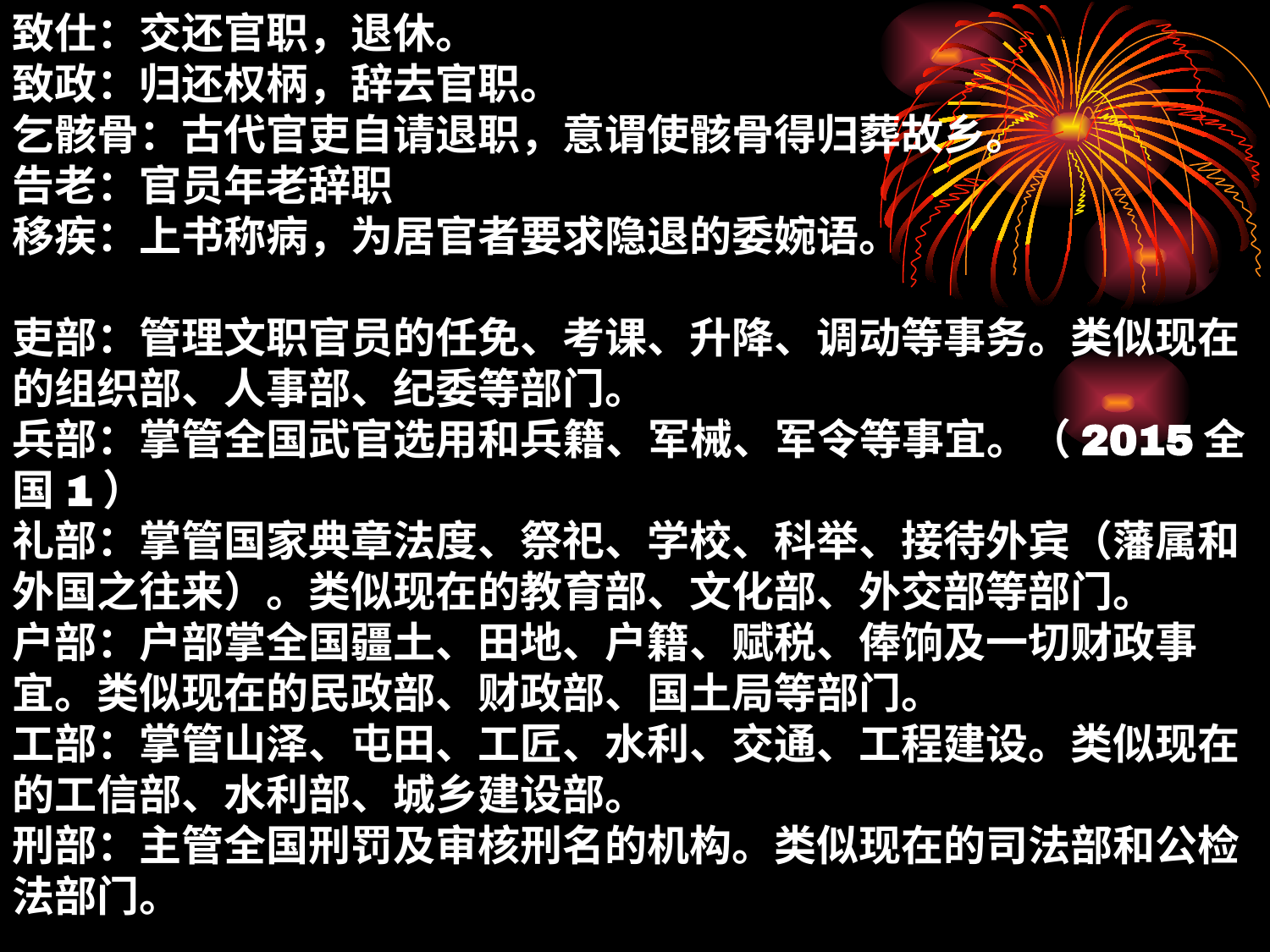

致仕：交还官职，退休。
致政：归还权柄，辞去官职。
乞骸骨：古代官吏自请退职，意谓使骸骨得归葬故乡。
告老：官员年老辞职
移疾：上书称病，为居官者要求隐退的委婉语。

吏部：管理文职官员的任免、考课、升降、调动等事务。类似现在的组织部、人事部、纪委等部门。
兵部：掌管全国武官选用和兵籍、军械、军令等事宜。（2015全国1）
礼部：掌管国家典章法度、祭祀、学校、科举、接待外宾（藩属和外国之往来）。类似现在的教育部、文化部、外交部等部门。
户部：户部掌全国疆土、田地、户籍、赋税、俸饷及一切财政事宜。类似现在的民政部、财政部、国土局等部门。
工部：掌管山泽、屯田、工匠、水利、交通、工程建设。类似现在的工信部、水利部、城乡建设部。
刑部：主管全国刑罚及审核刑名的机构。类似现在的司法部和公检法部门。